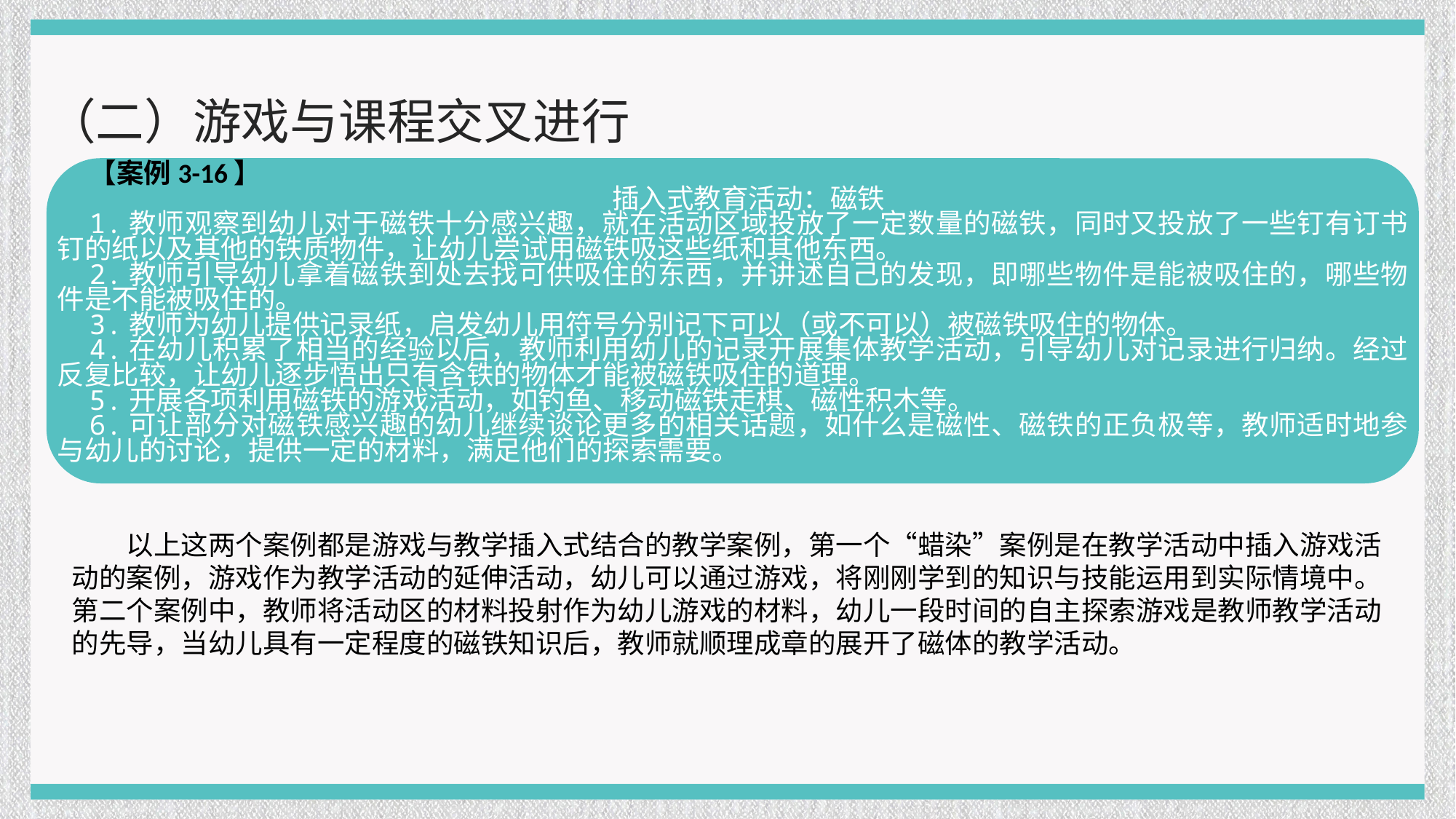

（二）游戏与课程交叉进行

【案例3-16】
插入式教育活动：磁铁
1.教师观察到幼儿对于磁铁十分感兴趣，就在活动区域投放了一定数量的磁铁，同时又投放了一些钉有订书钉的纸以及其他的铁质物件，让幼儿尝试用磁铁吸这些纸和其他东西。
2.教师引导幼儿拿着磁铁到处去找可供吸住的东西，并讲述自己的发现，即哪些物件是能被吸住的，哪些物件是不能被吸住的。
3.教师为幼儿提供记录纸，启发幼儿用符号分别记下可以（或不可以）被磁铁吸住的物体。
4.在幼儿积累了相当的经验以后，教师利用幼儿的记录开展集体教学活动，引导幼儿对记录进行归纳。经过反复比较，让幼儿逐步悟出只有含铁的物体才能被磁铁吸住的道理。
5.开展各项利用磁铁的游戏活动，如钓鱼、移动磁铁走棋、磁性积木等。
6.可让部分对磁铁感兴趣的幼儿继续谈论更多的相关话题，如什么是磁性、磁铁的正负极等，教师适时地参与幼儿的讨论，提供一定的材料，满足他们的探索需要。
以上这两个案例都是游戏与教学插入式结合的教学案例，第一个“蜡染”案例是在教学活动中插入游戏活动的案例，游戏作为教学活动的延伸活动，幼儿可以通过游戏，将刚刚学到的知识与技能运用到实际情境中。第二个案例中，教师将活动区的材料投射作为幼儿游戏的材料，幼儿一段时间的自主探索游戏是教师教学活动的先导，当幼儿具有一定程度的磁铁知识后，教师就顺理成章的展开了磁体的教学活动。